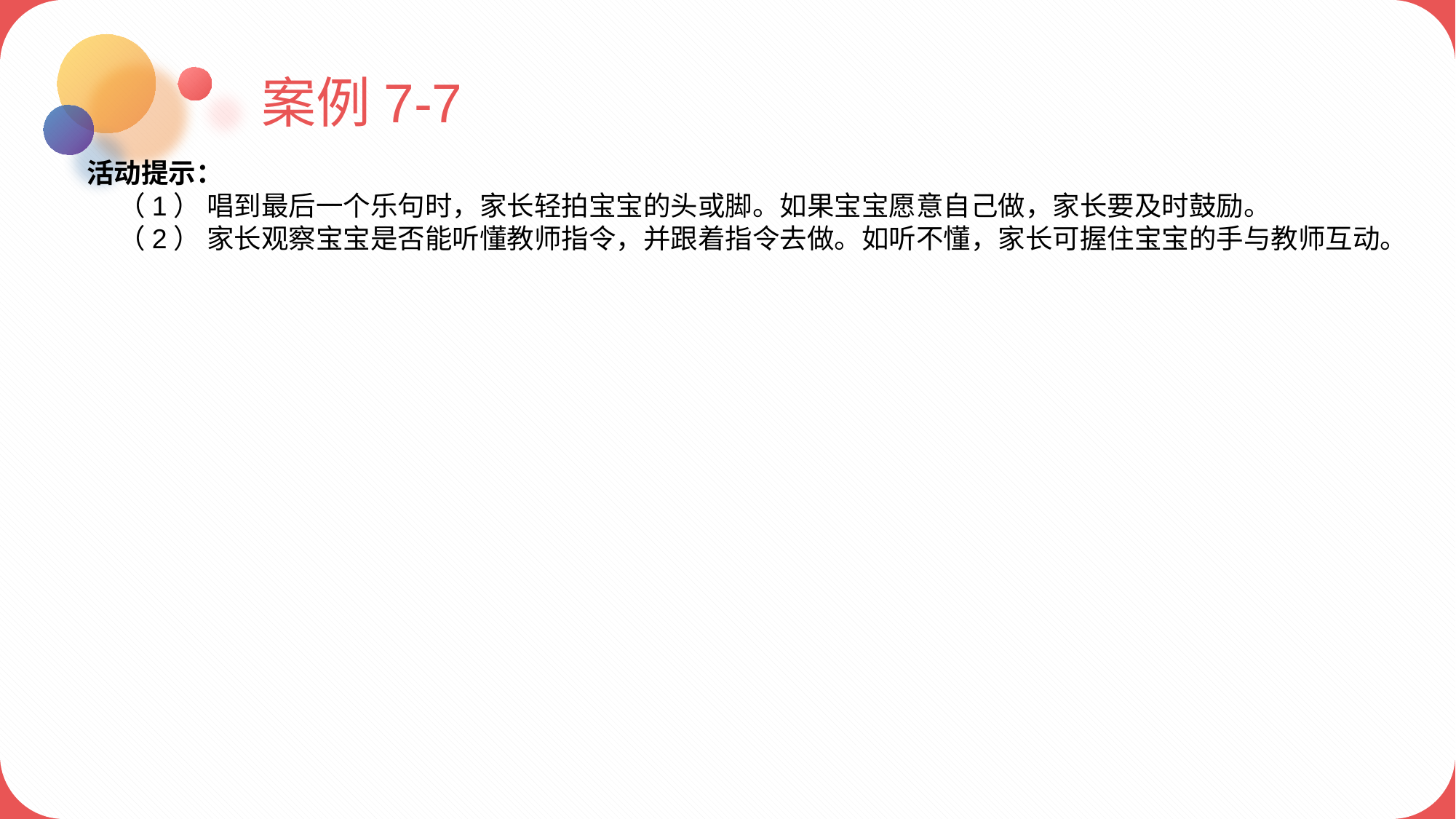

案例7-7
活动提示：
    （1） 唱到最后一个乐句时，家长轻拍宝宝的头或脚。如果宝宝愿意自己做，家长要及时鼓励。
    （2） 家长观察宝宝是否能听懂教师指令，并跟着指令去做。如听不懂，家长可握住宝宝的手与教师互动。